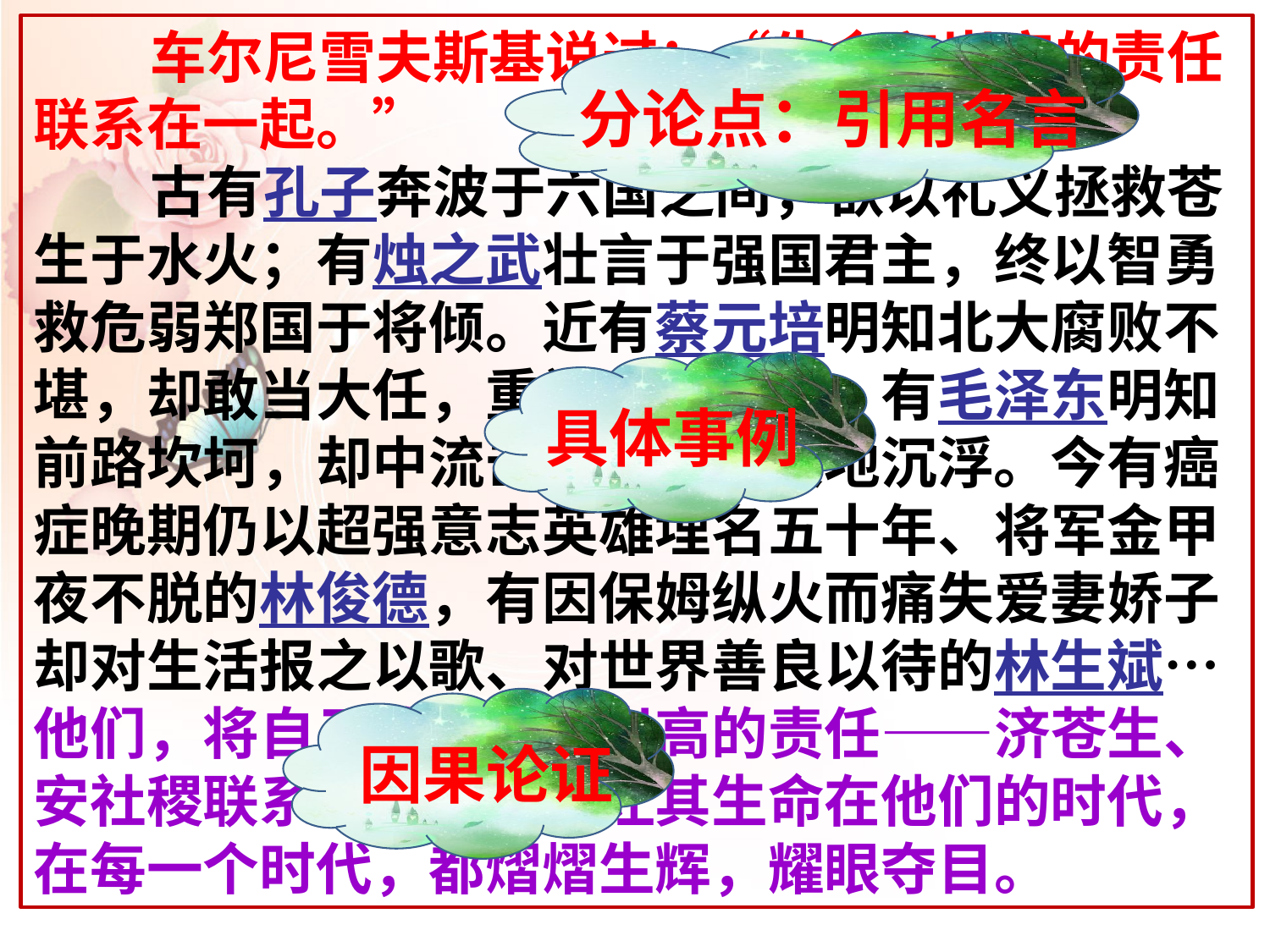

车尔尼雪夫斯基说过：“生命和崇高的责任联系在一起。”
        古有孔子奔波于六国之间，欲以礼义拯救苍生于水火；有烛之武壮言于强国君主，终以智勇救危弱郑国于将倾。近有蔡元培明知北大腐败不堪，却敢当大任，重塑北大精神，有毛泽东明知前路坎坷，却中流击水，主宰天地沉浮。今有癌症晚期仍以超强意志英雄埋名五十年、将军金甲夜不脱的林俊德，有因保姆纵火而痛失爱妻娇子却对生活报之以歌、对世界善良以待的林生斌…他们，将自己的生命与崇高的责任——济苍生、安社稷联系在一起，才让其生命在他们的时代，在每一个时代，都熠熠生辉，耀眼夺目。

分论点：引用名言

具体事例

因果论证